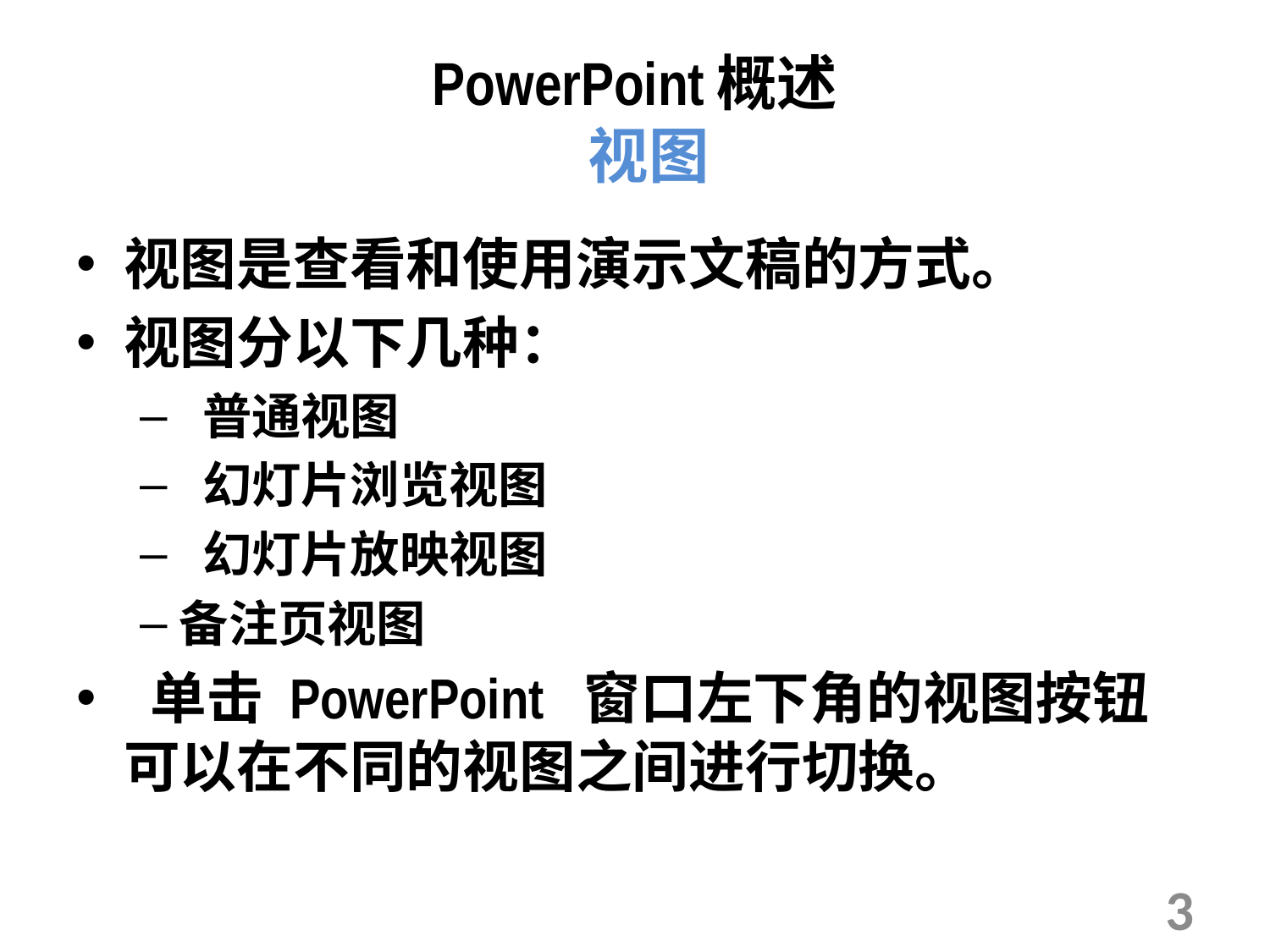

# PowerPoint概述 视图
视图是查看和使用演示文稿的方式。
视图分以下几种：
 普通视图
 幻灯片浏览视图
 幻灯片放映视图
备注页视图
 单击 PowerPoint  窗口左下角的视图按钮可以在不同的视图之间进行切换。
3